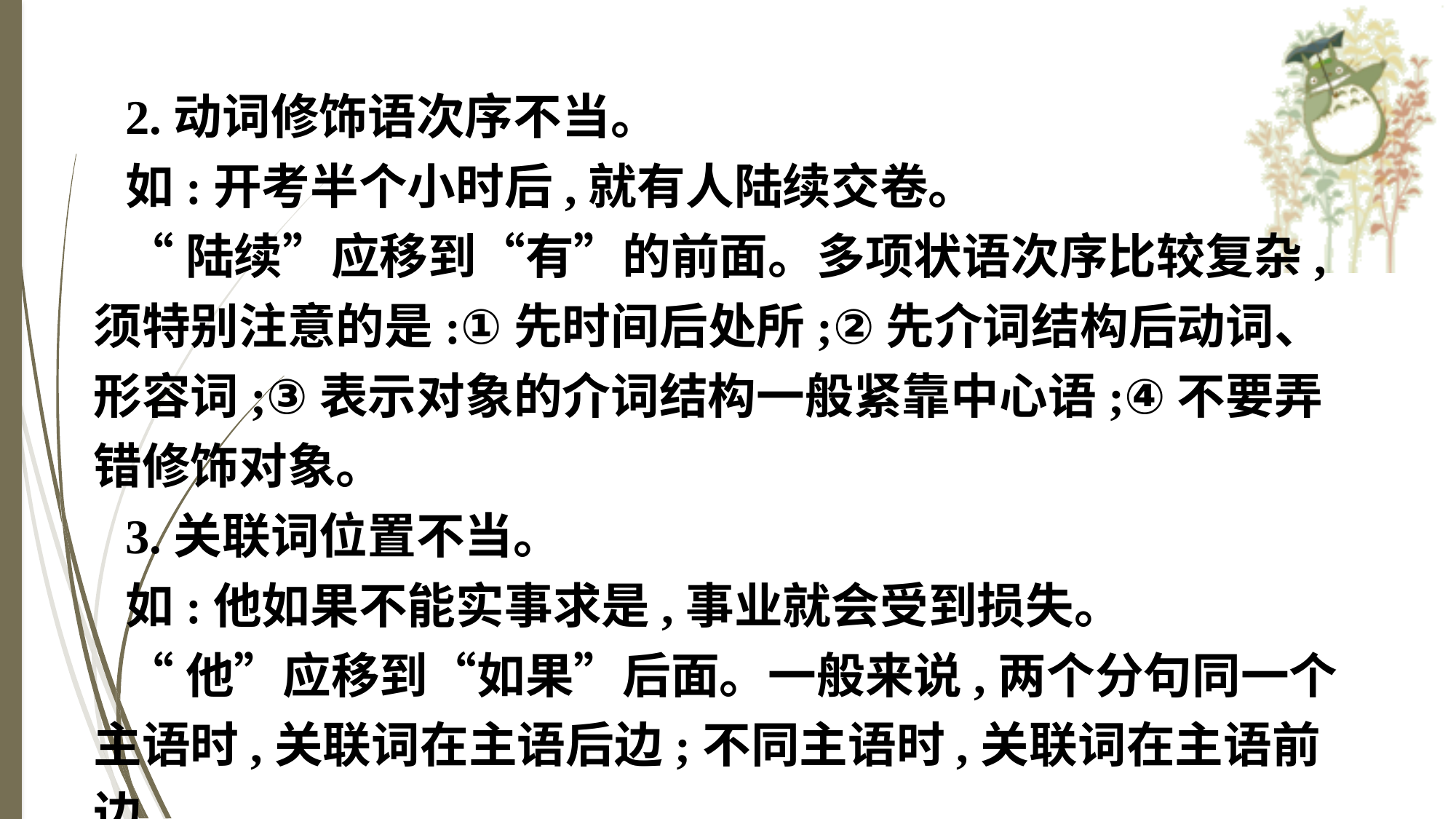

2.动词修饰语次序不当。
如:开考半个小时后,就有人陆续交卷。
“陆续”应移到“有”的前面。多项状语次序比较复杂,须特别注意的是:①先时间后处所;②先介词结构后动词、形容词;③表示对象的介词结构一般紧靠中心语;④不要弄错修饰对象。
3.关联词位置不当。
如:他如果不能实事求是,事业就会受到损失。
“他”应移到“如果”后面。一般来说,两个分句同一个主语时,关联词在主语后边;不同主语时,关联词在主语前边。